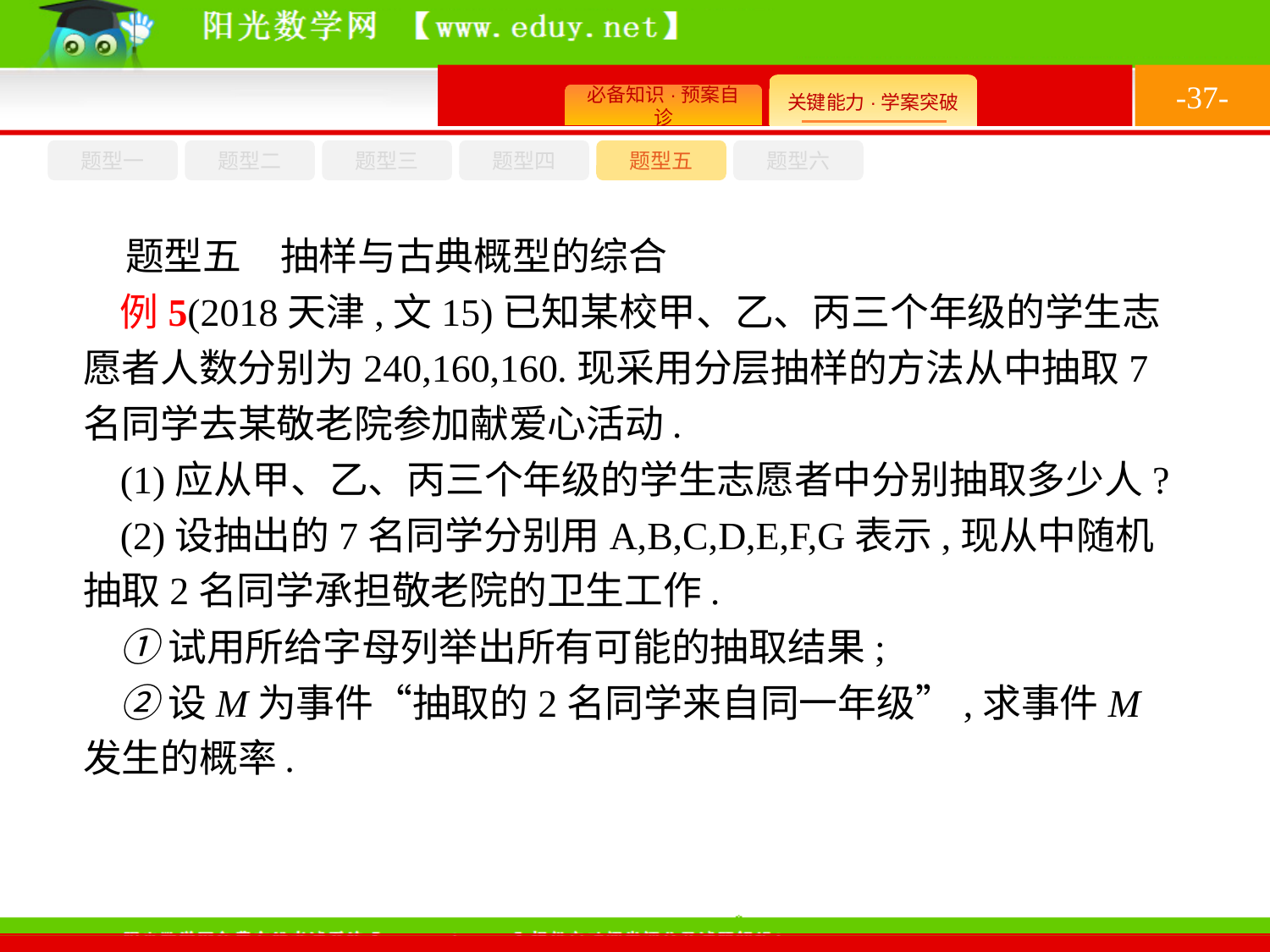

-37-
题型六
题型四
题型五
题型一
题型三
题型二
题型五　抽样与古典概型的综合
例5(2018天津,文15)已知某校甲、乙、丙三个年级的学生志愿者人数分别为240,160,160.现采用分层抽样的方法从中抽取7名同学去某敬老院参加献爱心活动.
(1)应从甲、乙、丙三个年级的学生志愿者中分别抽取多少人?
(2)设抽出的7名同学分别用A,B,C,D,E,F,G表示,现从中随机抽取2名同学承担敬老院的卫生工作.
①试用所给字母列举出所有可能的抽取结果;
②设M为事件“抽取的2名同学来自同一年级”,求事件M发生的概率.